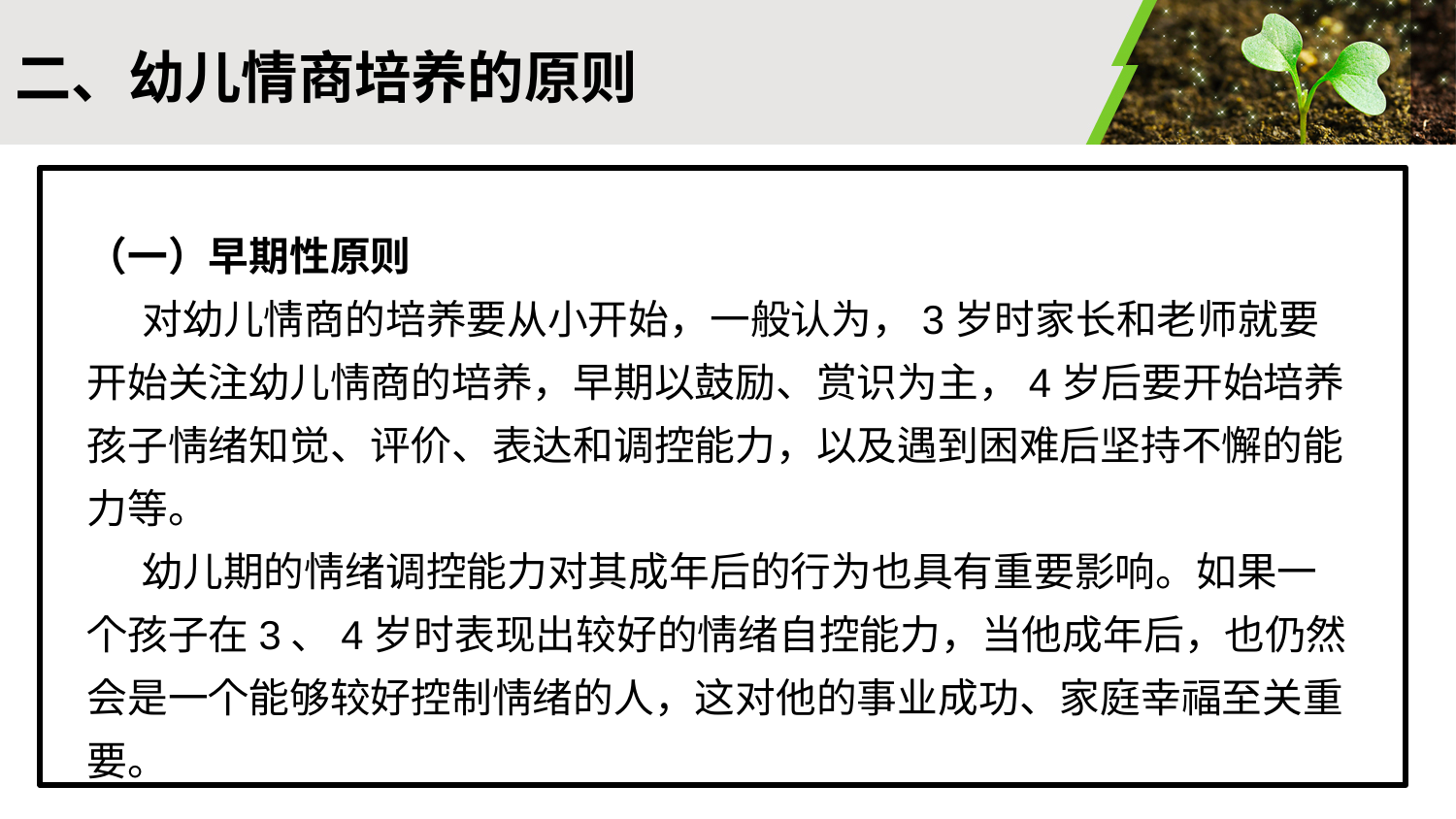

#
二、幼儿情商培养的原则

（一）早期性原则
    对幼儿情商的培养要从小开始，一般认为，3岁时家长和老师就要开始关注幼儿情商的培养，早期以鼓励、赏识为主，4岁后要开始培养孩子情绪知觉、评价、表达和调控能力，以及遇到困难后坚持不懈的能力等。
    幼儿期的情绪调控能力对其成年后的行为也具有重要影响。如果一个孩子在3、4岁时表现出较好的情绪自控能力，当他成年后，也仍然会是一个能够较好控制情绪的人，这对他的事业成功、家庭幸福至关重要。